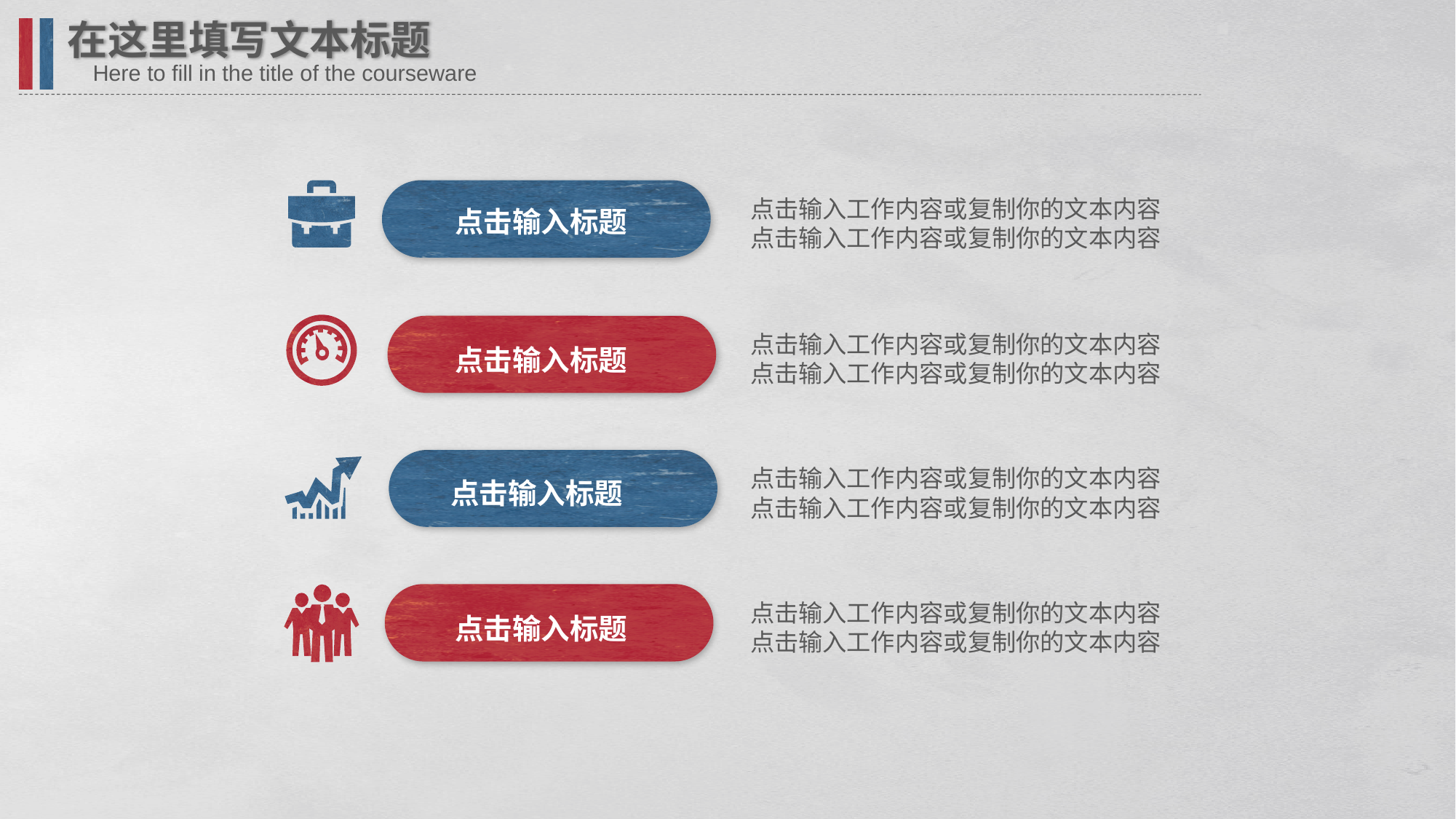

在这里填写文本标题

Here to fill in the title of the courseware

点击输入工作内容或复制你的文本内容
点击输入工作内容或复制你的文本内容
点击输入标题

点击输入工作内容或复制你的文本内容
点击输入工作内容或复制你的文本内容
点击输入标题

点击输入工作内容或复制你的文本内容
点击输入工作内容或复制你的文本内容
点击输入标题

点击输入工作内容或复制你的文本内容
点击输入工作内容或复制你的文本内容
点击输入标题